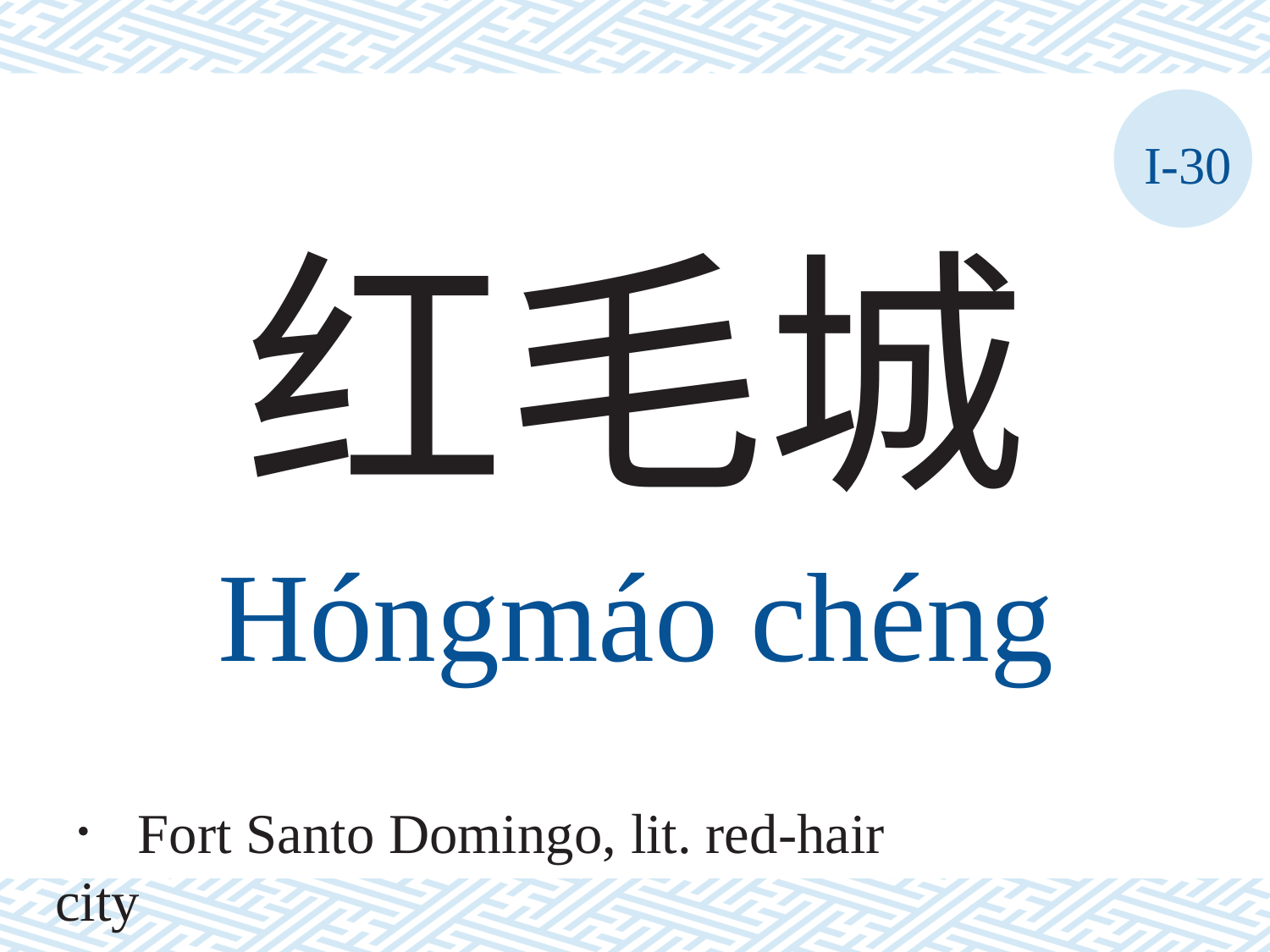

I-30
红毛城
Hóngmáo	chéng
． Fort Santo Domingo, lit. red-hair city